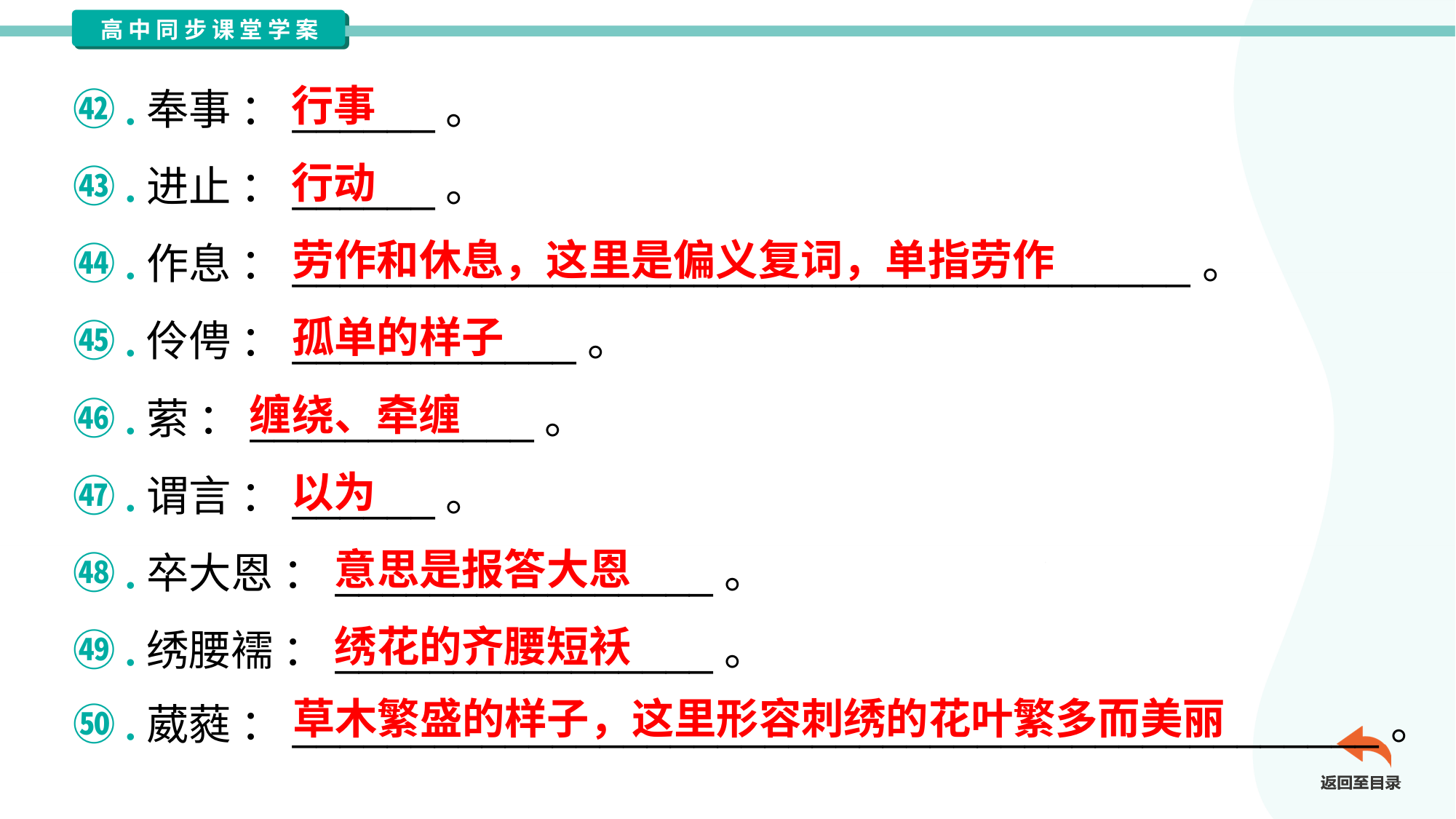

行事
㊷.奉事 ：______。
㊸.进止 ：______。
㊹.作息 ：______________________________________。
㊺.伶俜 ：____________。
㊻.萦 ：____________。
㊼.谓言 ：______。
㊽.卒大恩 ：________________。
㊾.绣腰襦 ：________________。
㊿.葳蕤 ：______________________________________________。
行动
劳作和休息，这里是偏义复词，单指劳作
孤单的样子
缠绕、牵缠
以为
意思是报答大恩
绣花的齐腰短袄
草木繁盛的样子，这里形容刺绣的花叶繁多而美丽